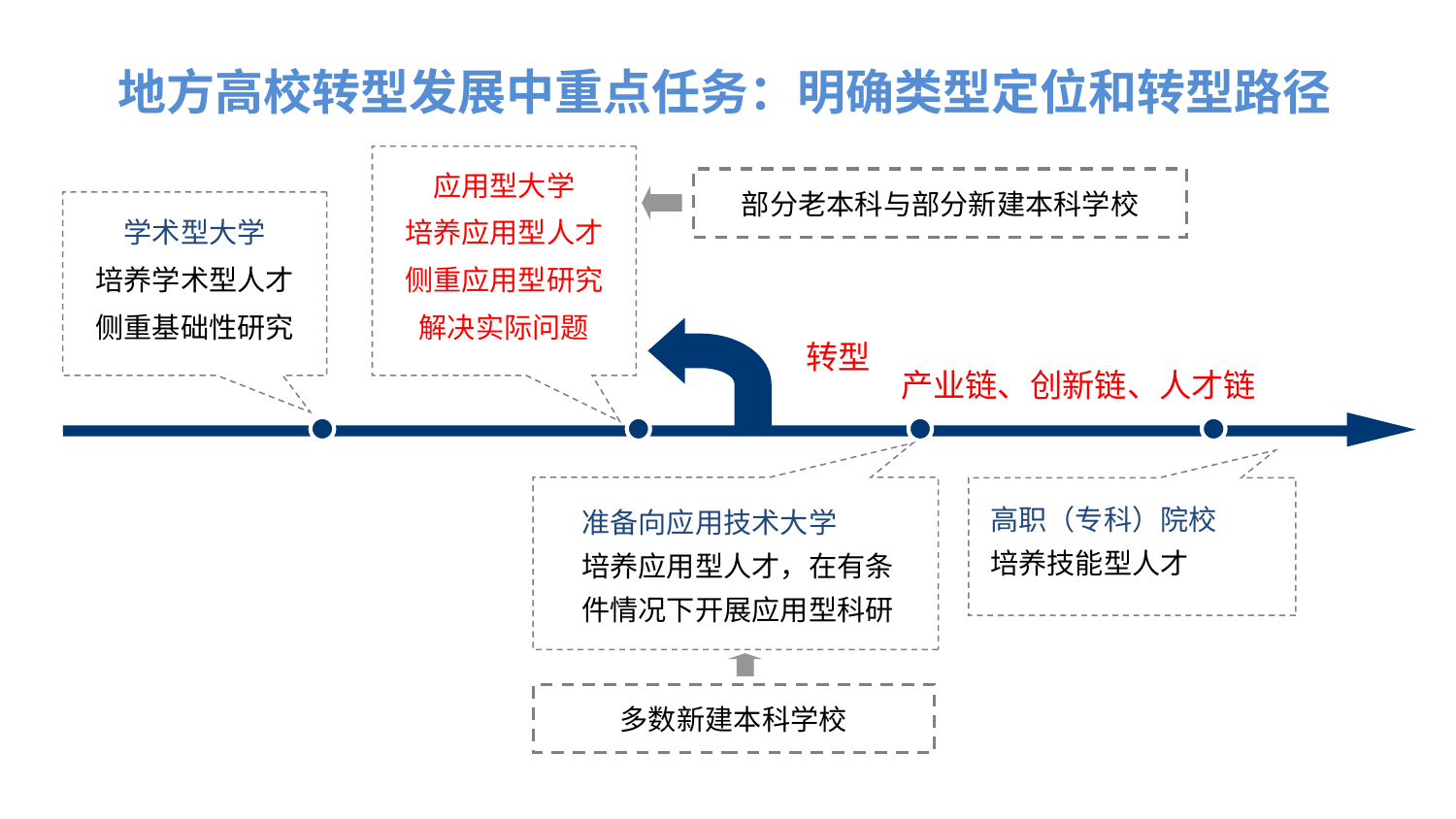

地方高校转型发展中重点任务：明确类型定位和转型路径

应用型大学
培养应用型人才
侧重应用型研究
解决实际问题
部分老本科与部分新建本科学校

学术型大学

培养学术型人才

侧重基础性研究

   转型
   产业链、创新链、人才链

高职（专科）院校
培养技能型人才
准备向应用技术大学
培养应用型人才，在有条
件情况下开展应用型科研

多数新建本科学校